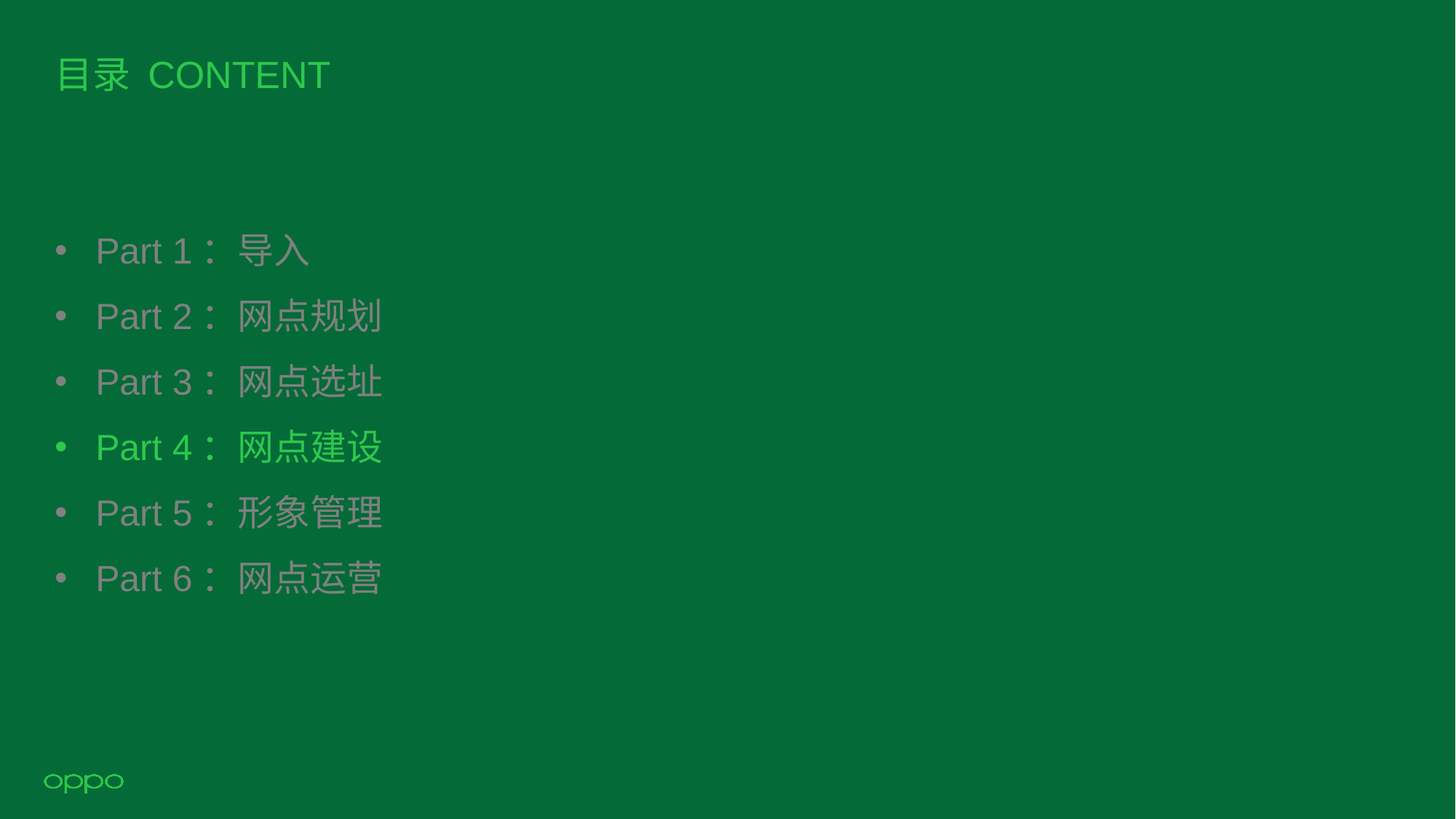

# 目录 CONTENT
Part 1：导入
Part 2：网点规划
Part 3：网点选址
Part 4：网点建设
Part 5：形象管理
Part 6：网点运营